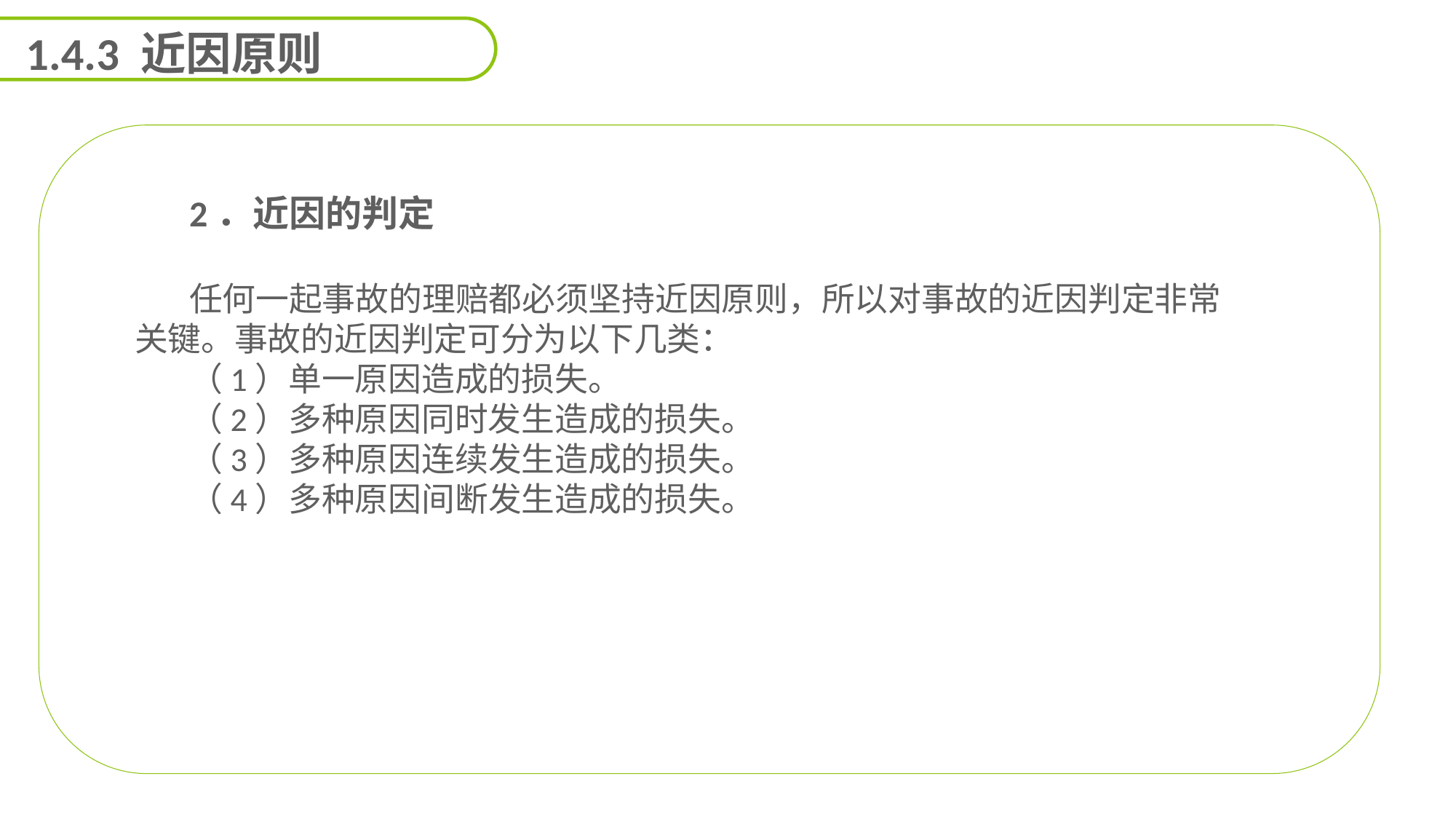

1.4.3 近因原则

2．近因的判定

任何一起事故的理赔都必须坚持近因原则，所以对事故的近因判定非常关键。事故的近因判定可分为以下几类：
（1）单一原因造成的损失。
（2）多种原因同时发生造成的损失。
（3）多种原因连续发生造成的损失。
（4）多种原因间断发生造成的损失。
能力
目标
延迟符